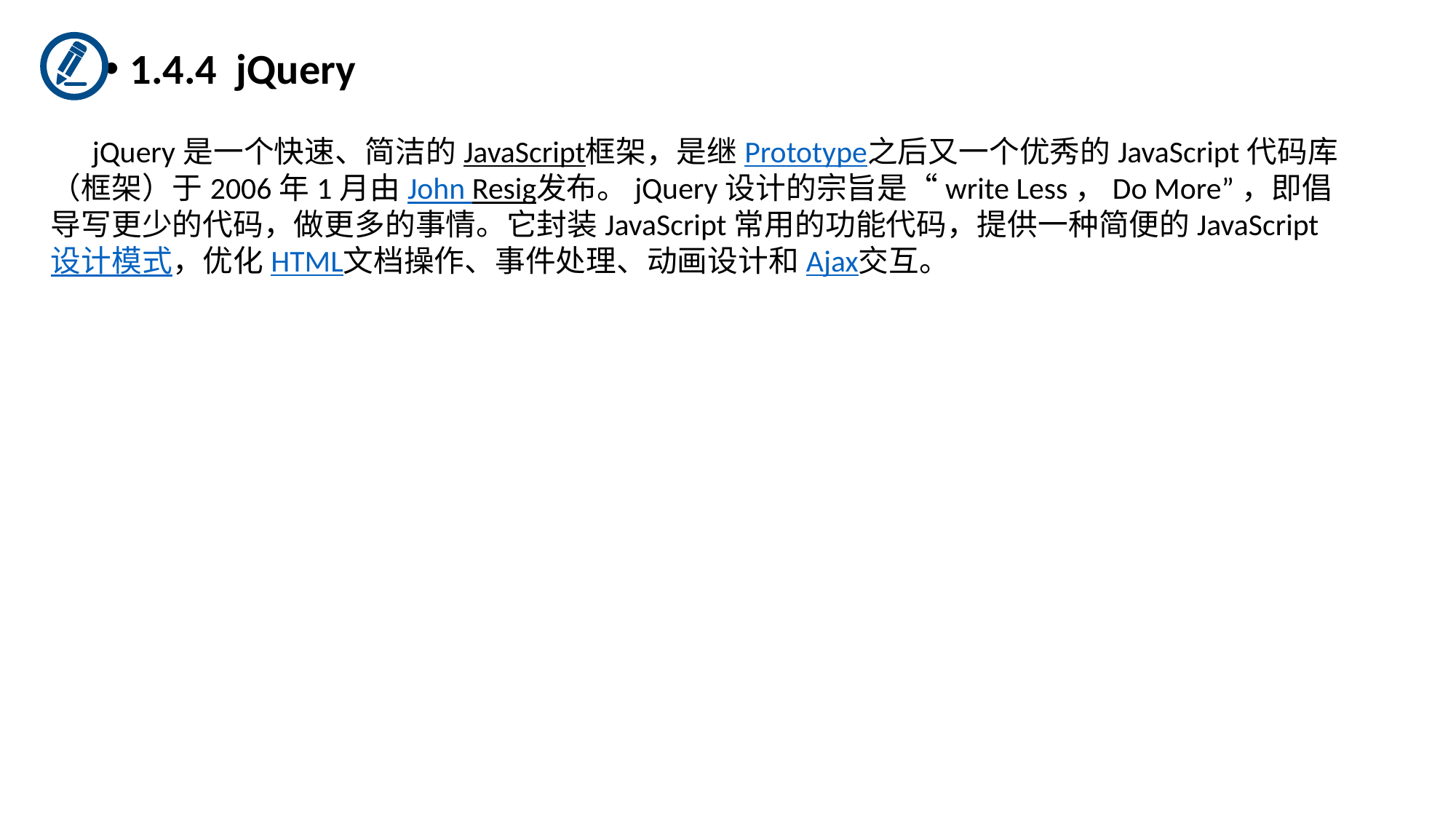

1.4.4  jQuery
      jQuery是一个快速、简洁的JavaScript框架，是继Prototype之后又一个优秀的JavaScript代码库（框架）于2006年1月由John Resig发布。jQuery设计的宗旨是“write Less，Do More”，即倡导写更少的代码，做更多的事情。它封装JavaScript常用的功能代码，提供一种简便的JavaScript设计模式，优化HTML文档操作、事件处理、动画设计和Ajax交互。